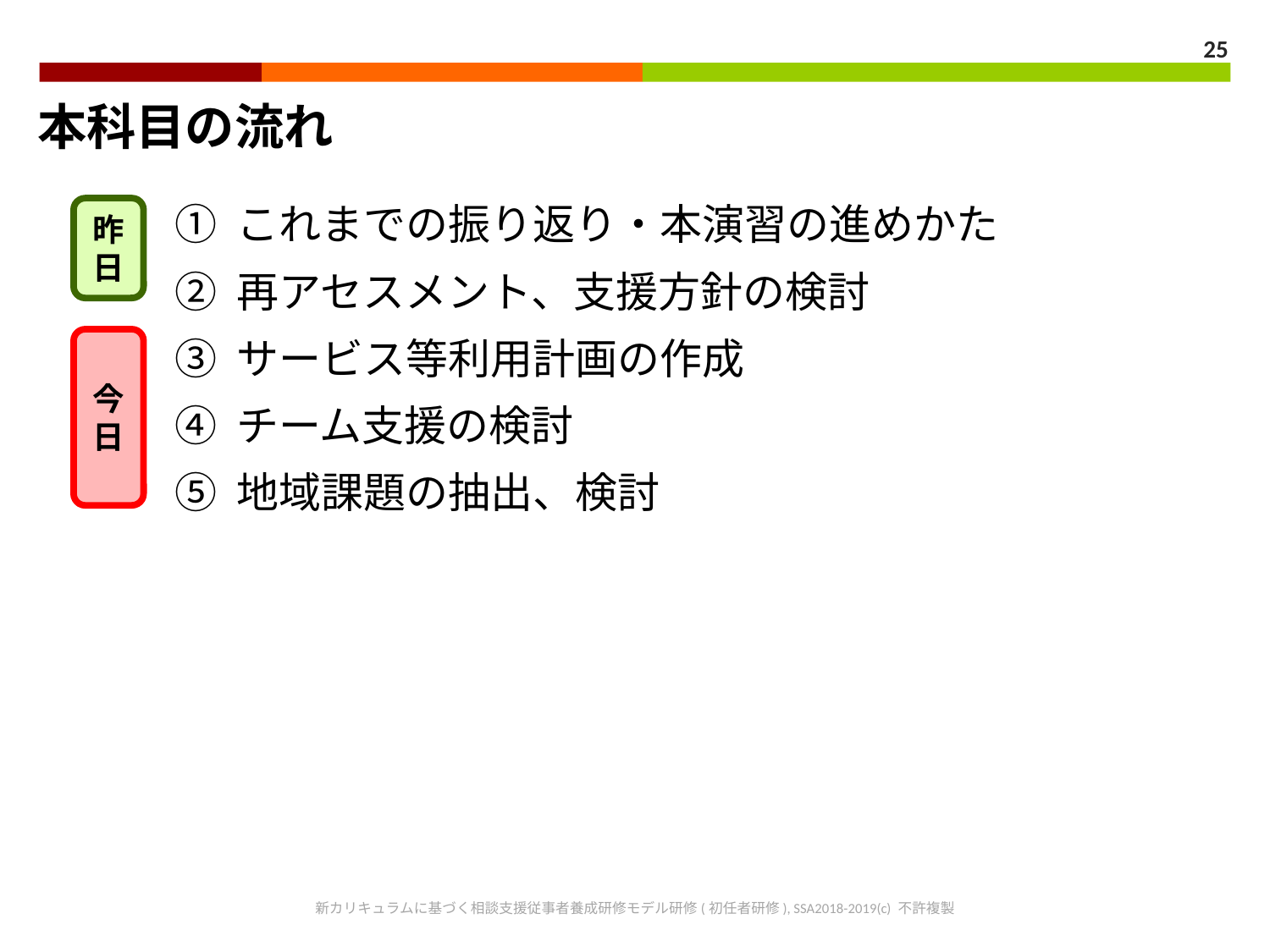

25
本科目の流れ
① これまでの振り返り・本演習の進めかた
② 再アセスメント、支援方針の検討
③ サービス等利用計画の作成
④ チーム支援の検討
⑤ 地域課題の抽出、検討
昨日
今日
新カリキュラムに基づく相談支援従事者養成研修モデル研修(初任者研修), SSA2018-2019(c) 不許複製